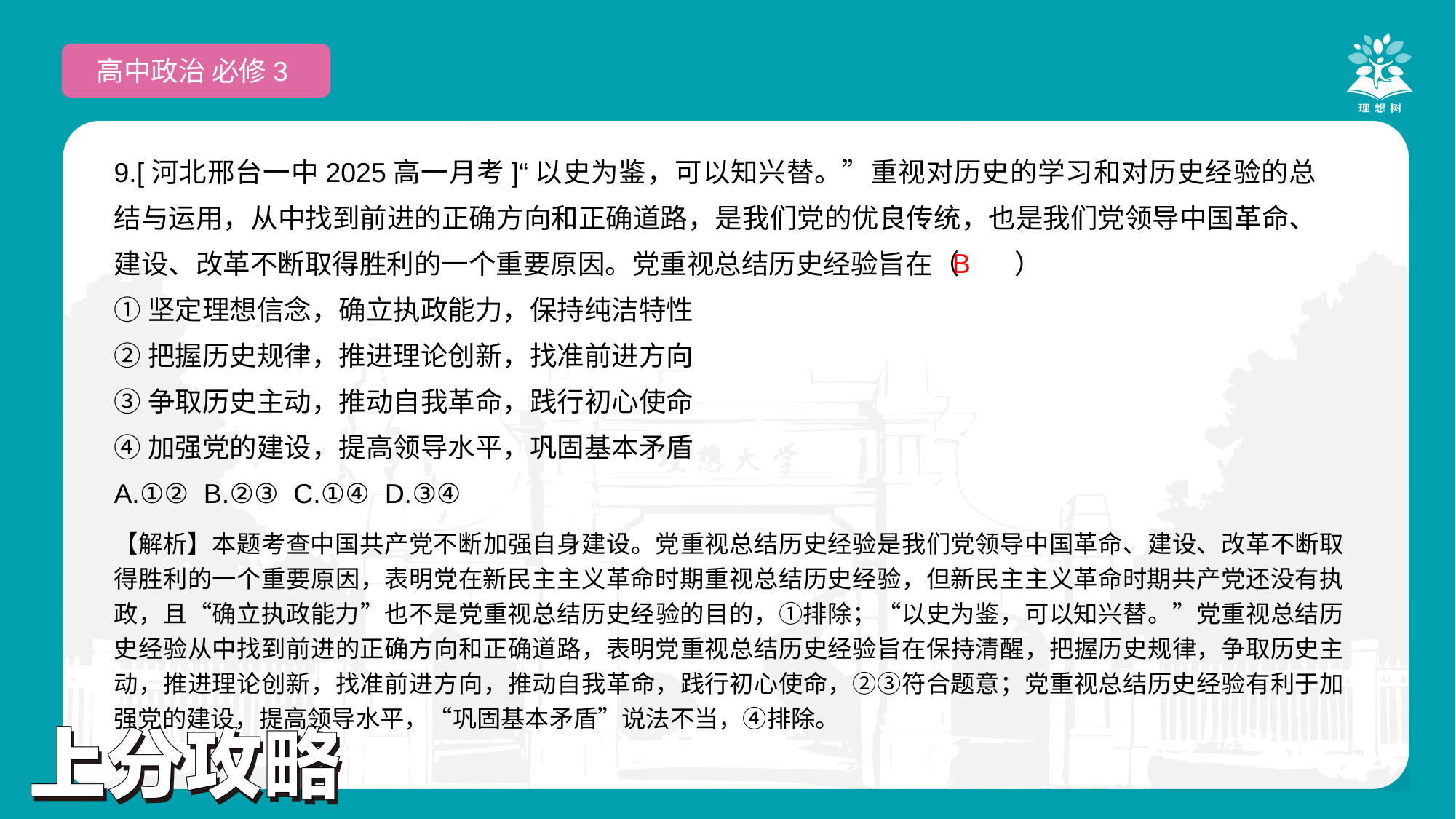

高中政治 必修3
9.[河北邢台一中2025高一月考]“以史为鉴，可以知兴替。”重视对历史的学习和对历史经验的总结与运用，从中找到前进的正确方向和正确道路，是我们党的优良传统，也是我们党领导中国革命、建设、改革不断取得胜利的一个重要原因。党重视总结历史经验旨在（　　）
①坚定理想信念，确立执政能力，保持纯洁特性
②把握历史规律，推进理论创新，找准前进方向
③争取历史主动，推动自我革命，践行初心使命
④加强党的建设，提高领导水平，巩固基本矛盾
A.①②  B.②③  C.①④  D.③④
B
【解析】本题考查中国共产党不断加强自身建设。党重视总结历史经验是我们党领导中国革命、建设、改革不断取得胜利的一个重要原因，表明党在新民主主义革命时期重视总结历史经验，但新民主主义革命时期共产党还没有执政，且“确立执政能力”也不是党重视总结历史经验的目的，①排除；“以史为鉴，可以知兴替。”党重视总结历史经验从中找到前进的正确方向和正确道路，表明党重视总结历史经验旨在保持清醒，把握历史规律，争取历史主动，推进理论创新，找准前进方向，推动自我革命，践行初心使命，②③符合题意；党重视总结历史经验有利于加强党的建设，提高领导水平，“巩固基本矛盾”说法不当，④排除。